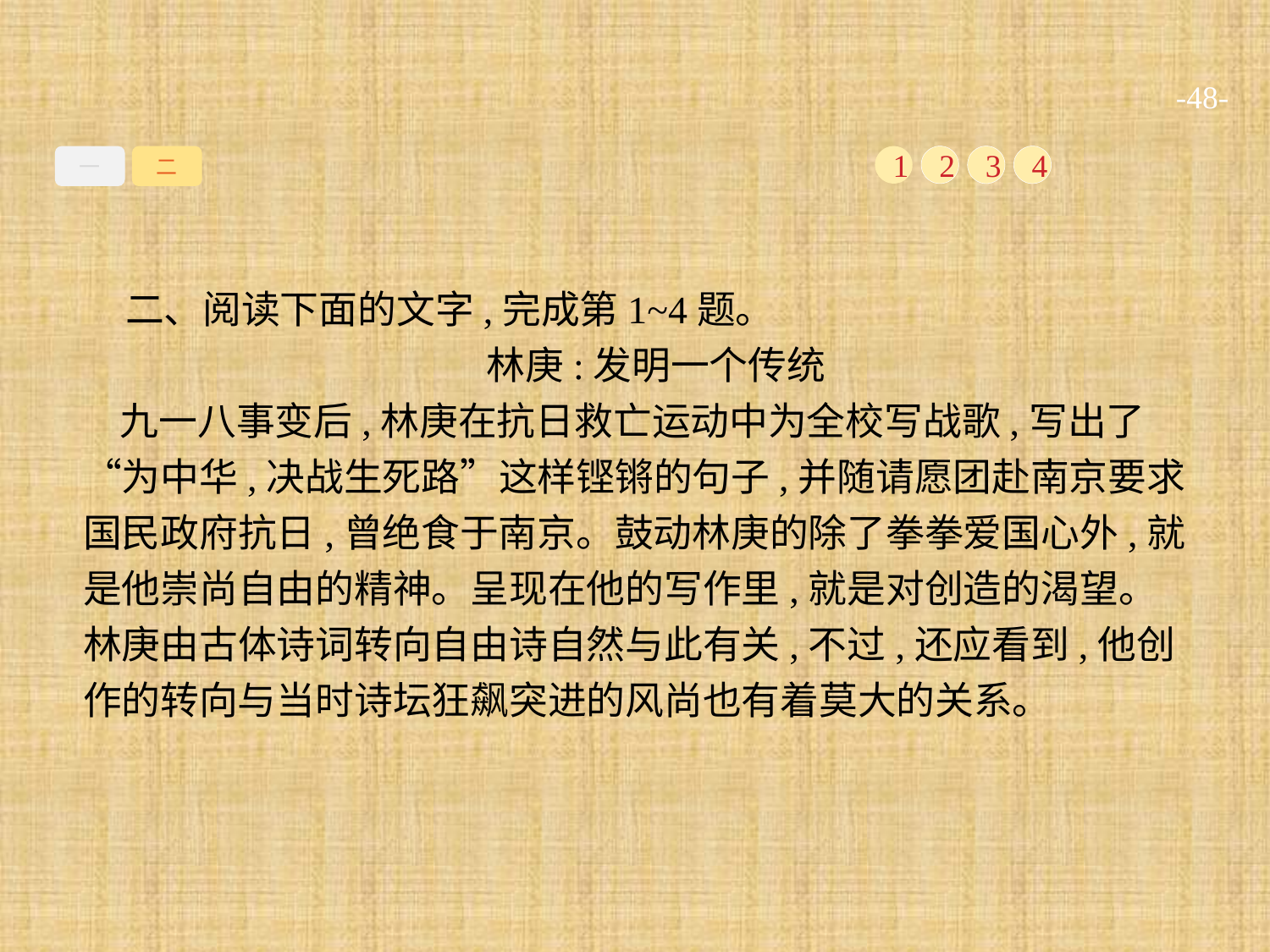

-48-
一
二
1
2
3
4
二、阅读下面的文字,完成第1~4题。
林庚:发明一个传统
九一八事变后,林庚在抗日救亡运动中为全校写战歌,写出了“为中华,决战生死路”这样铿锵的句子,并随请愿团赴南京要求国民政府抗日,曾绝食于南京。鼓动林庚的除了拳拳爱国心外,就是他崇尚自由的精神。呈现在他的写作里,就是对创造的渴望。林庚由古体诗词转向自由诗自然与此有关,不过,还应看到,他创作的转向与当时诗坛狂飙突进的风尚也有着莫大的关系。